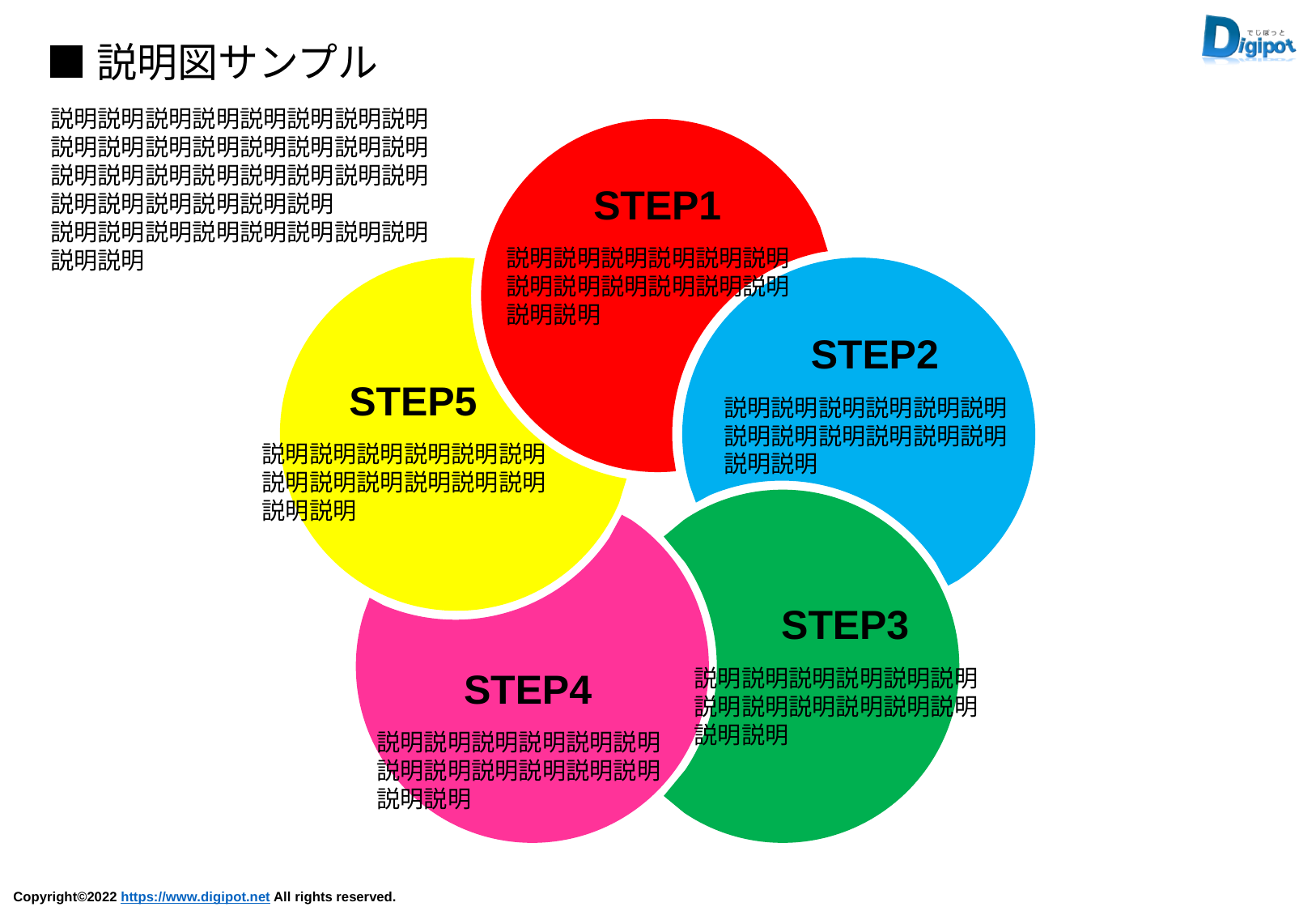

■説明図サンプル
説明説明説明説明説明説明説明説明説明説明説明説明説明説明説明説明説明説明説明説明説明説明説明説明説明説明説明説明説明説明
説明説明説明説明説明説明説明説明説明説明

STEP1
説明説明説明説明説明説明説明説明説明説明説明説明説明説明
STEP2
STEP5
説明説明説明説明説明説明説明説明説明説明説明説明説明説明
説明説明説明説明説明説明説明説明説明説明説明説明説明説明
STEP3
STEP4
説明説明説明説明説明説明説明説明説明説明説明説明説明説明
説明説明説明説明説明説明説明説明説明説明説明説明説明説明